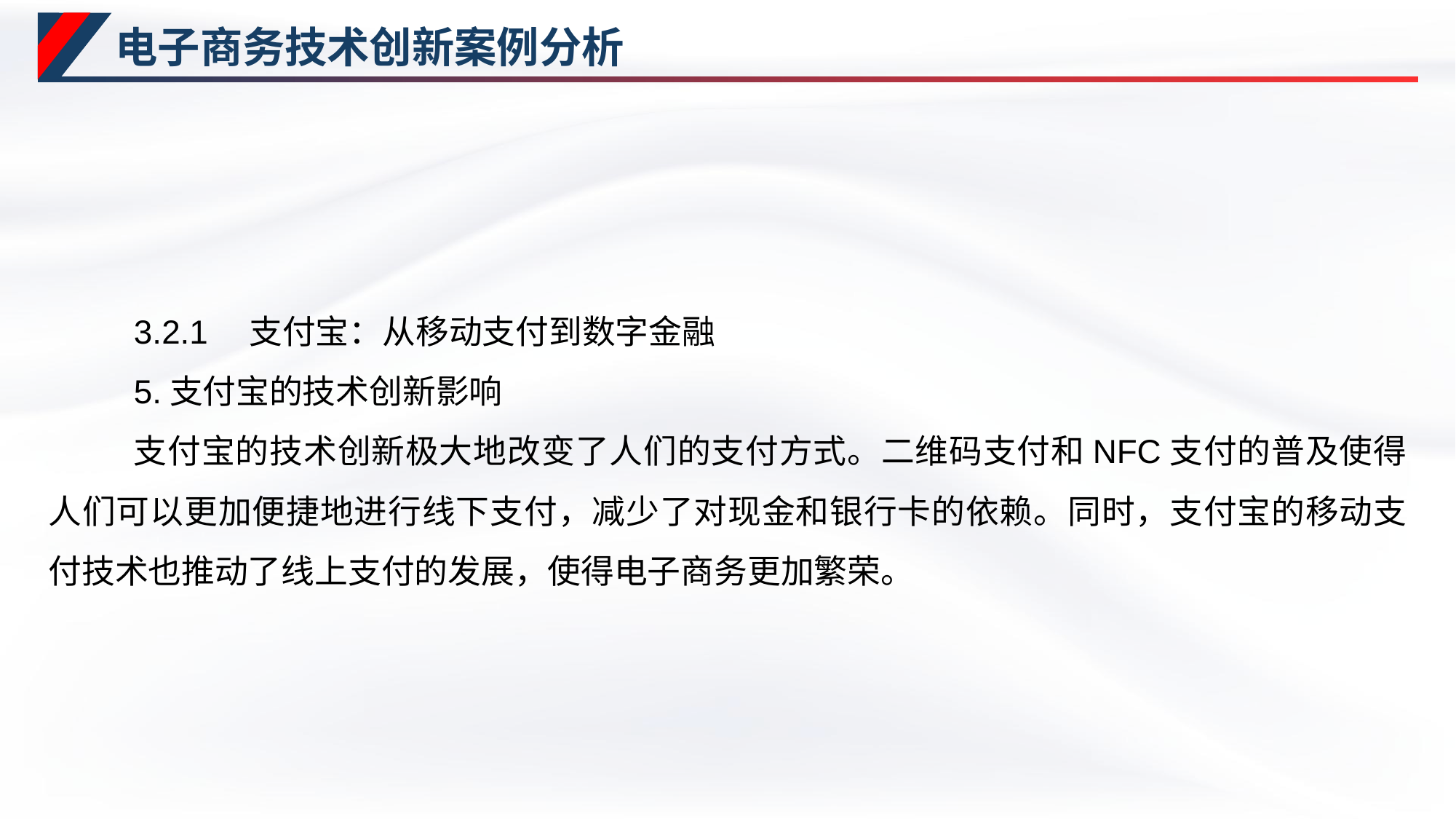

# 电子商务技术创新案例分析
3.2.1　支付宝：从移动支付到数字金融
5.支付宝的技术创新影响
支付宝的技术创新极大地改变了人们的支付方式。二维码支付和NFC支付的普及使得人们可以更加便捷地进行线下支付，减少了对现金和银行卡的依赖。同时，支付宝的移动支付技术也推动了线上支付的发展，使得电子商务更加繁荣。